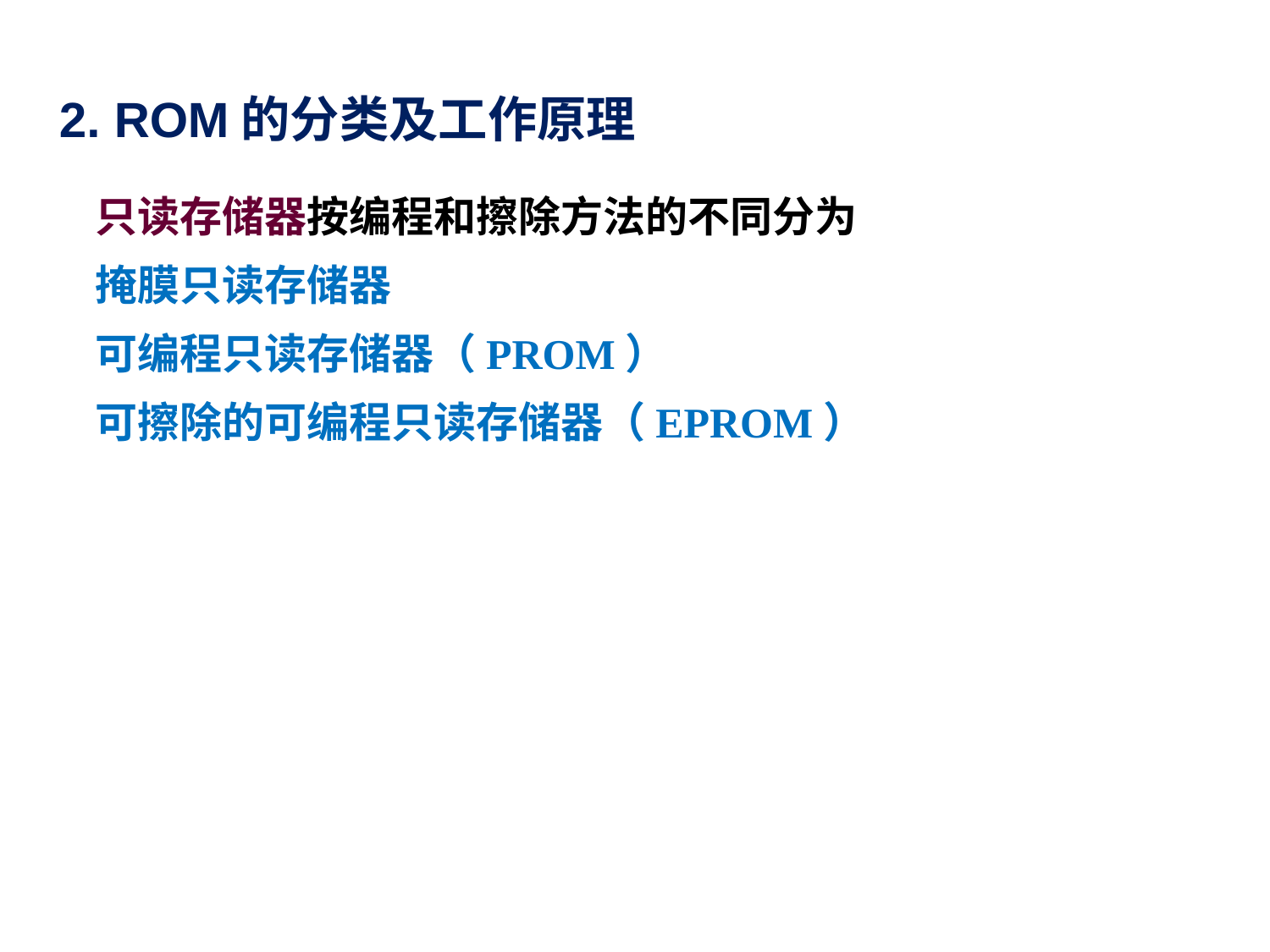

2. ROM的分类及工作原理
只读存储器按编程和擦除方法的不同分为
掩膜只读存储器
可编程只读存储器（PROM）
可擦除的可编程只读存储器（EPROM）